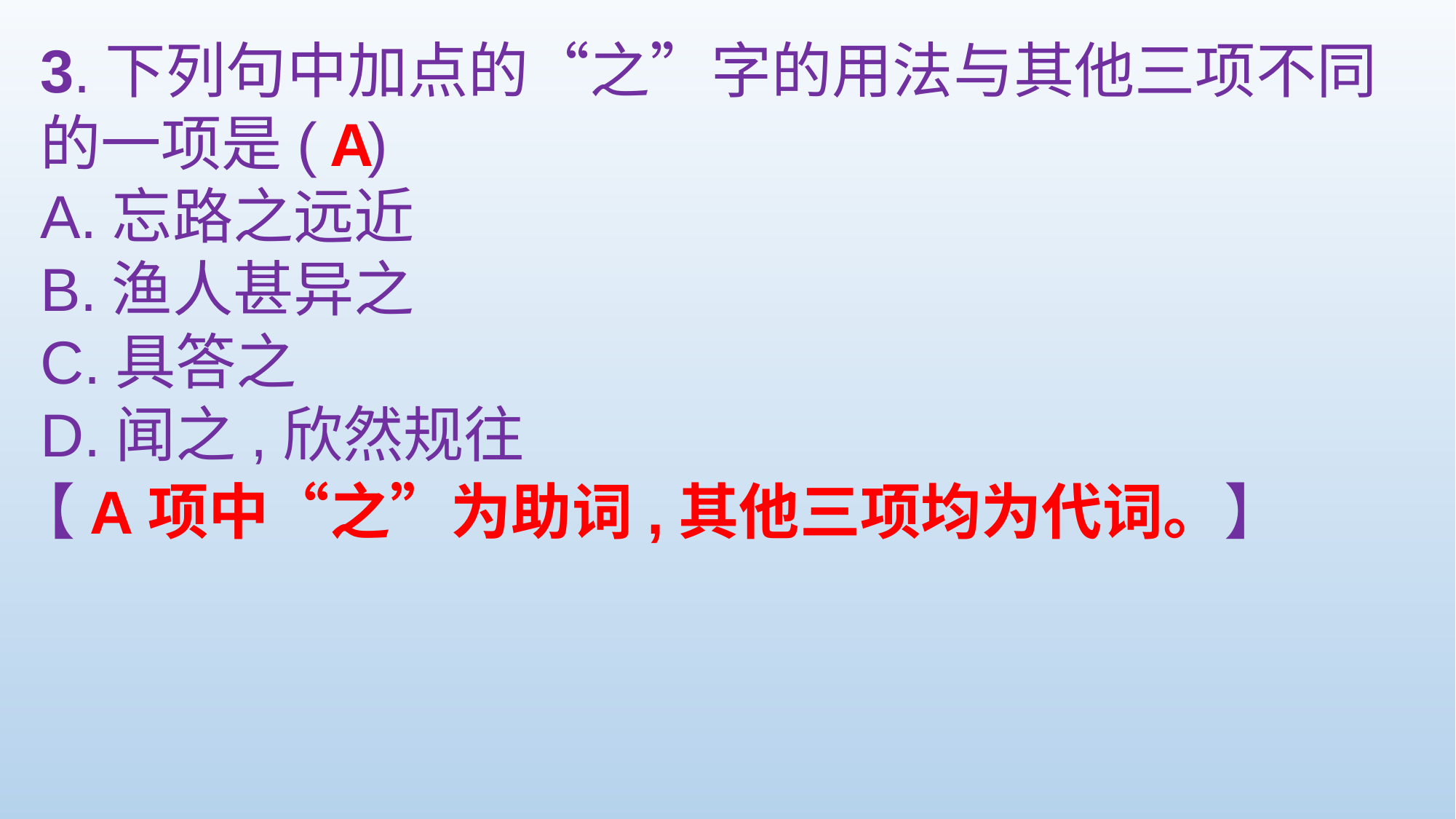

3.下列句中加点的“之”字的用法与其他三项不同的一项是(   )
A.忘路之远近
B.渔人甚异之
C.具答之
D.闻之,欣然规往

A
【A项中“之”为助词,其他三项均为代词。】